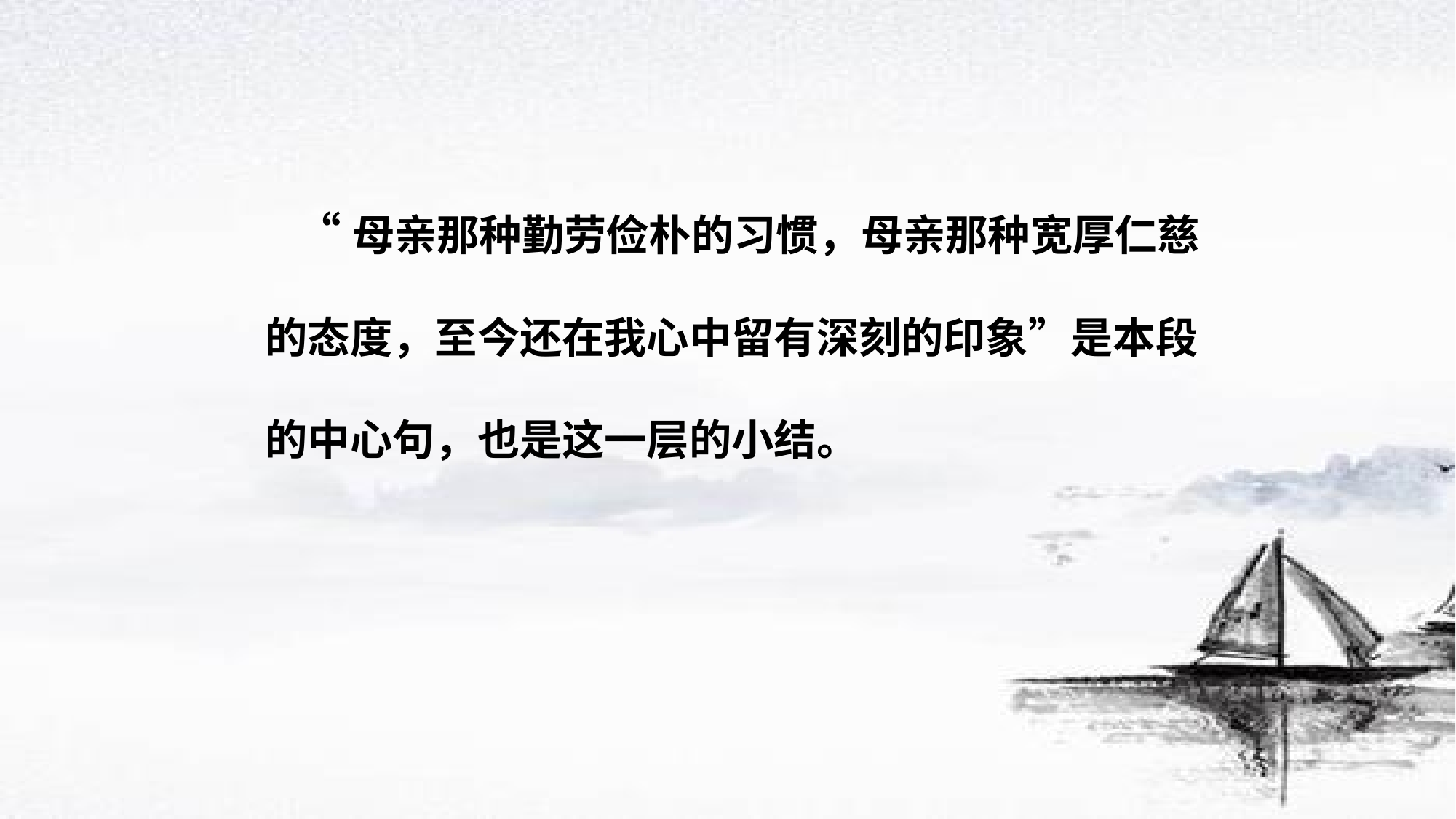

“母亲那种勤劳俭朴的习惯，母亲那种宽厚仁慈的态度，至今还在我心中留有深刻的印象”是本段的中心句，也是这一层的小结。